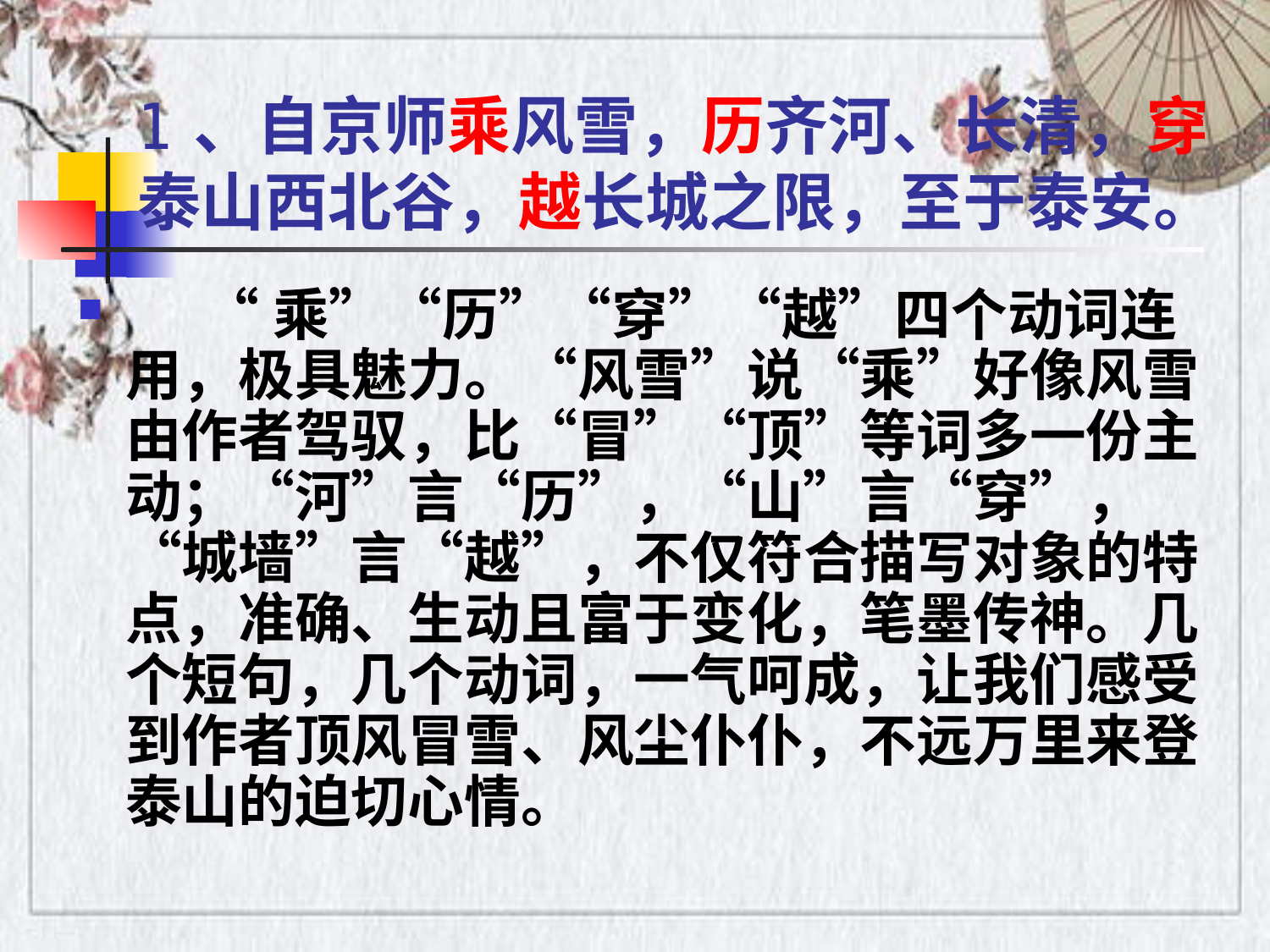

# 1、自京师乘风雪，历齐河、长清，穿泰山西北谷，越长城之限，至于泰安。
      “乘”“历”“穿”“越”四个动词连用，极具魅力。“风雪”说“乘”好像风雪由作者驾驭，比“冒”“顶”等词多一份主动；“河”言“历”，“山”言“穿”，“城墙”言“越”，不仅符合描写对象的特点，准确、生动且富于变化，笔墨传神。几个短句，几个动词，一气呵成，让我们感受到作者顶风冒雪、风尘仆仆，不远万里来登泰山的迫切心情。